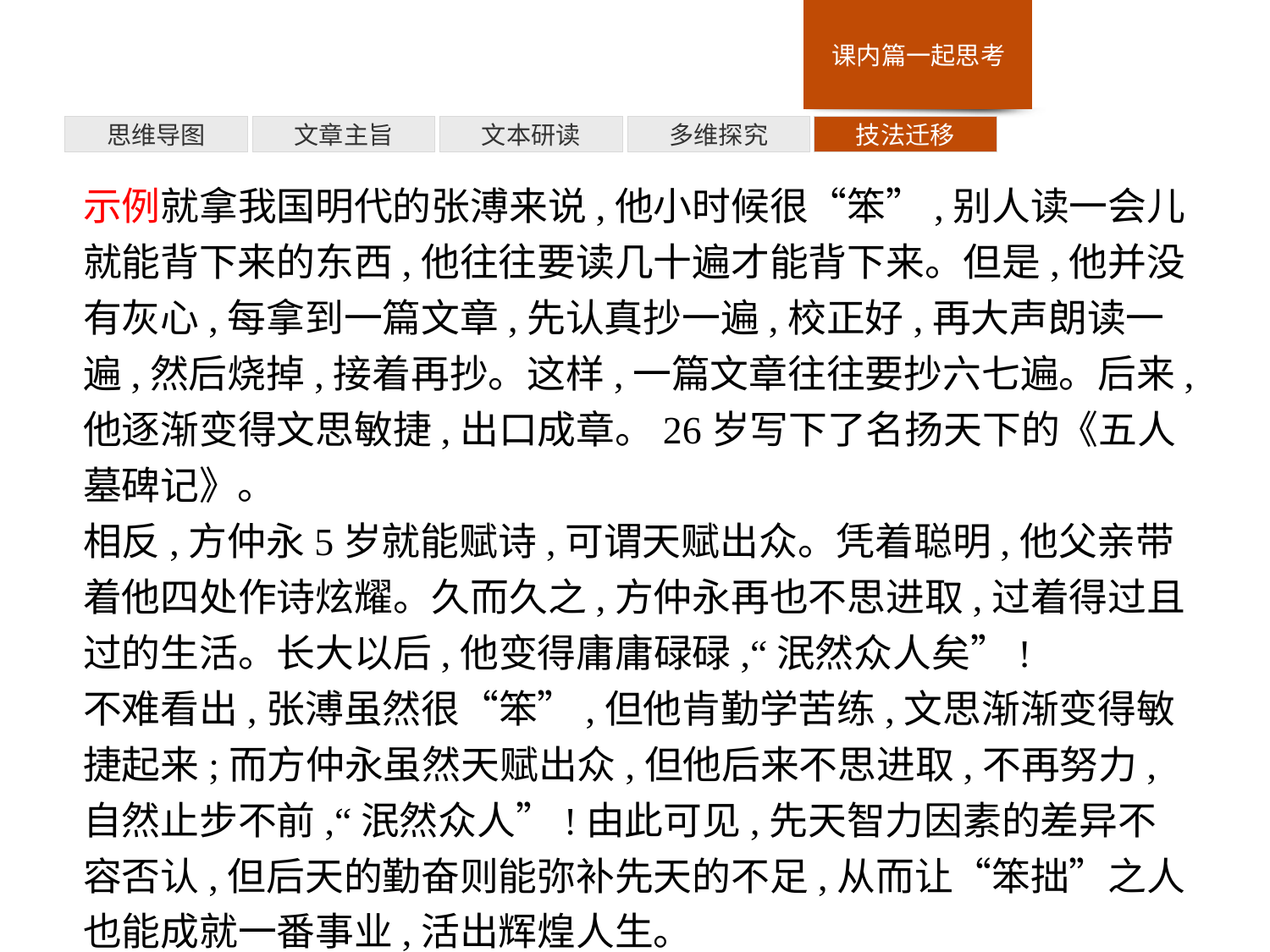

多维探究
思维导图
文章主旨
文本研读
技法迁移
示例就拿我国明代的张溥来说,他小时候很“笨”,别人读一会儿就能背下来的东西,他往往要读几十遍才能背下来。但是,他并没有灰心,每拿到一篇文章,先认真抄一遍,校正好,再大声朗读一遍,然后烧掉,接着再抄。这样,一篇文章往往要抄六七遍。后来,他逐渐变得文思敏捷,出口成章。26岁写下了名扬天下的《五人墓碑记》。
相反,方仲永5岁就能赋诗,可谓天赋出众。凭着聪明,他父亲带着他四处作诗炫耀。久而久之,方仲永再也不思进取,过着得过且过的生活。长大以后,他变得庸庸碌碌,“泯然众人矣”!
不难看出,张溥虽然很“笨”,但他肯勤学苦练,文思渐渐变得敏捷起来;而方仲永虽然天赋出众,但他后来不思进取,不再努力,自然止步不前,“泯然众人”!由此可见,先天智力因素的差异不容否认,但后天的勤奋则能弥补先天的不足,从而让“笨拙”之人也能成就一番事业,活出辉煌人生。